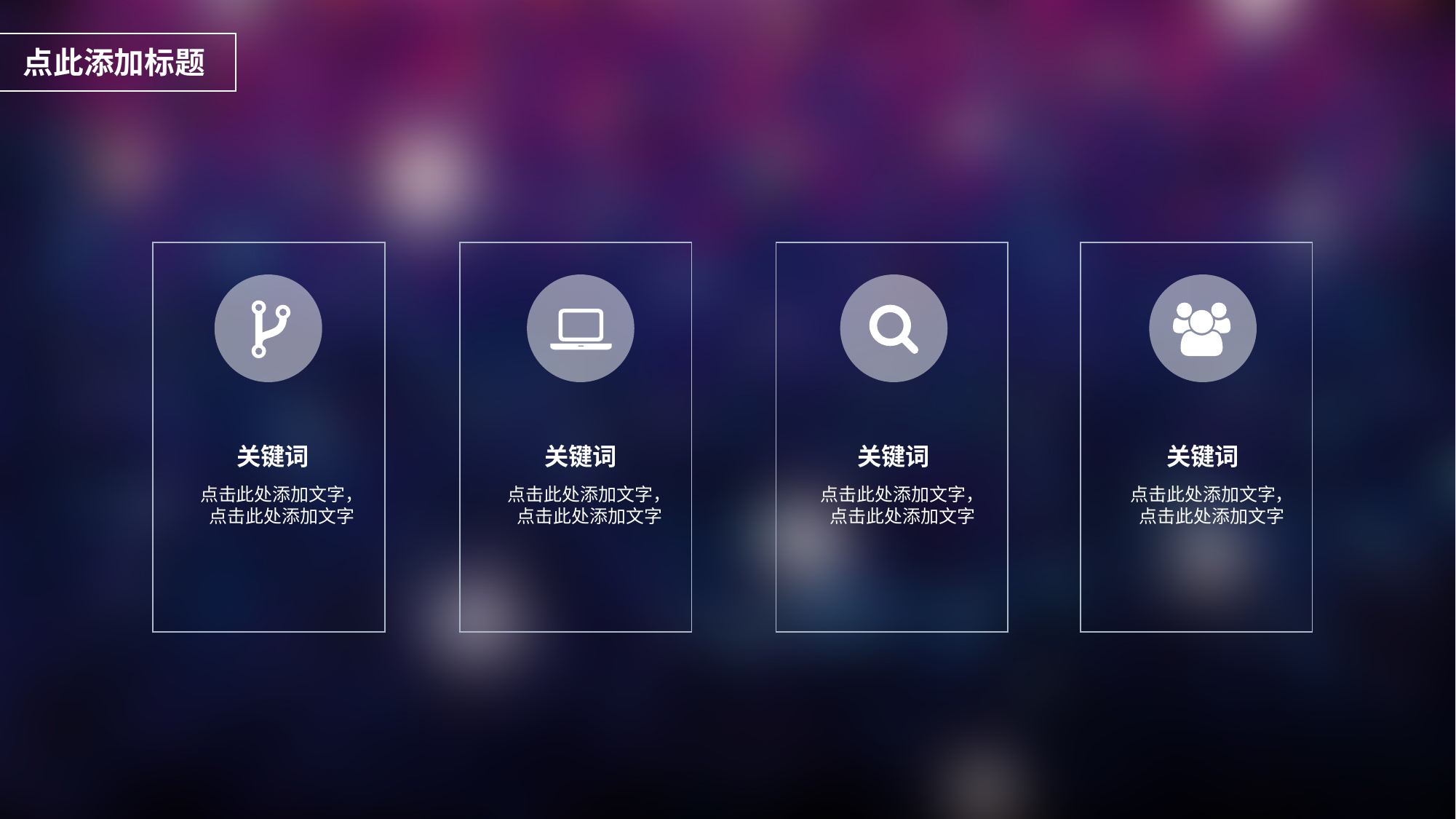

点此添加标题

关键词
关键词
关键词
关键词
点击此处添加文字，点击此处添加文字
点击此处添加文字，点击此处添加文字
点击此处添加文字，点击此处添加文字
点击此处添加文字，点击此处添加文字